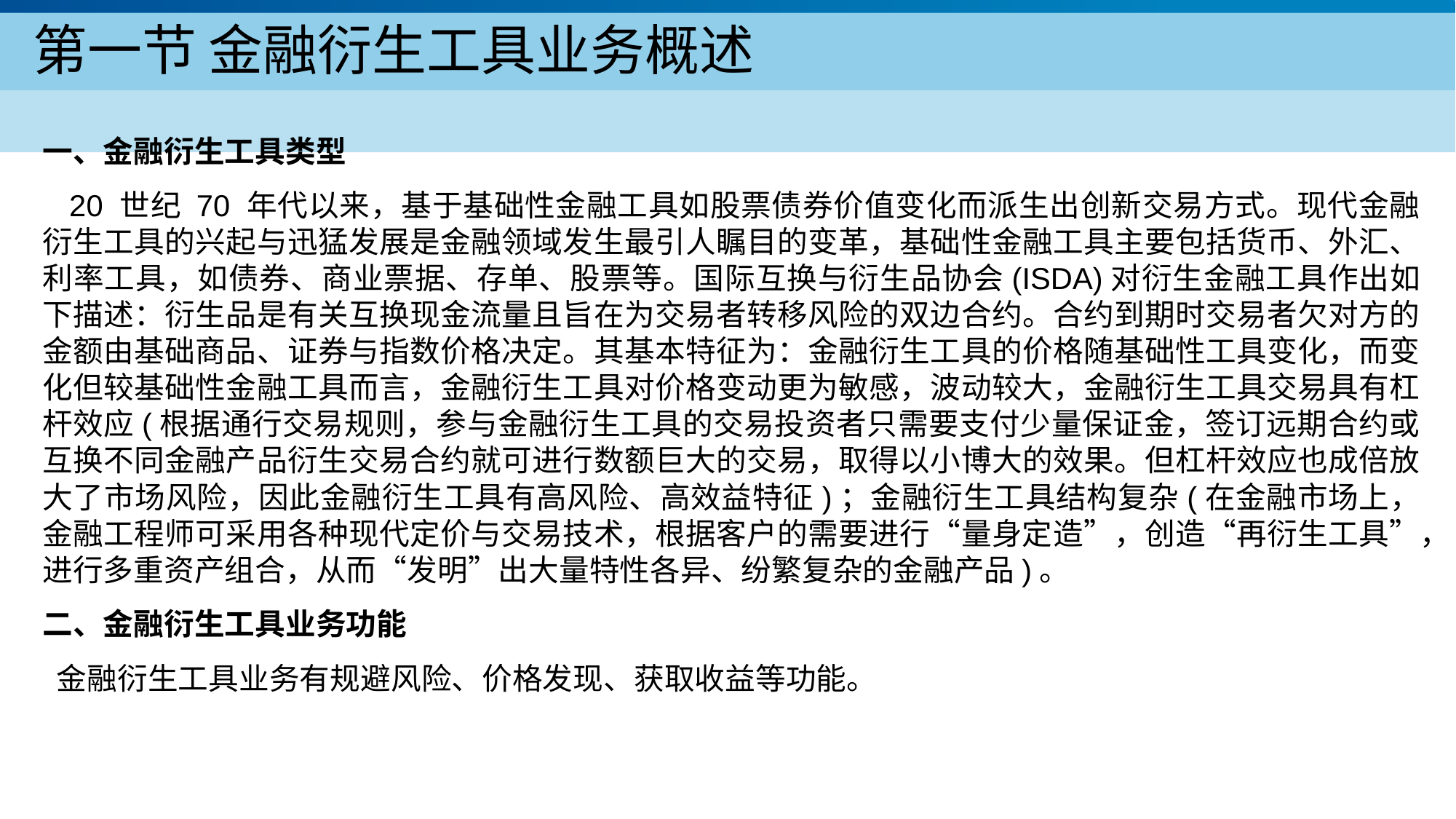

# 第一节 金融衍生工具业务概述
一、金融衍生工具类型
   20 世纪 70 年代以来，基于基础性金融工具如股票债券价值变化而派生出创新交易方式。现代金融衍生工具的兴起与迅猛发展是金融领域发生最引人瞩目的变革，基础性金融工具主要包括货币、外汇、利率工具，如债券、商业票据、存单、股票等。国际互换与衍生品协会(ISDA)对衍生金融工具作出如下描述：衍生品是有关互换现金流量且旨在为交易者转移风险的双边合约。合约到期时交易者欠对方的金额由基础商品、证券与指数价格决定。其基本特征为：金融衍生工具的价格随基础性工具变化，而变化但较基础性金融工具而言，金融衍生工具对价格变动更为敏感，波动较大，金融衍生工具交易具有杠杆效应(根据通行交易规则，参与金融衍生工具的交易投资者只需要支付少量保证金，签订远期合约或互换不同金融产品衍生交易合约就可进行数额巨大的交易，取得以小博大的效果。但杠杆效应也成倍放大了市场风险，因此金融衍生工具有高风险、高效益特征)；金融衍生工具结构复杂(在金融市场上，金融工程师可采用各种现代定价与交易技术，根据客户的需要进行“量身定造”，创造“再衍生工具”，进行多重资产组合，从而“发明”出大量特性各异、纷繁复杂的金融产品)。
二、金融衍生工具业务功能
 金融衍生工具业务有规避风险、价格发现、获取收益等功能。